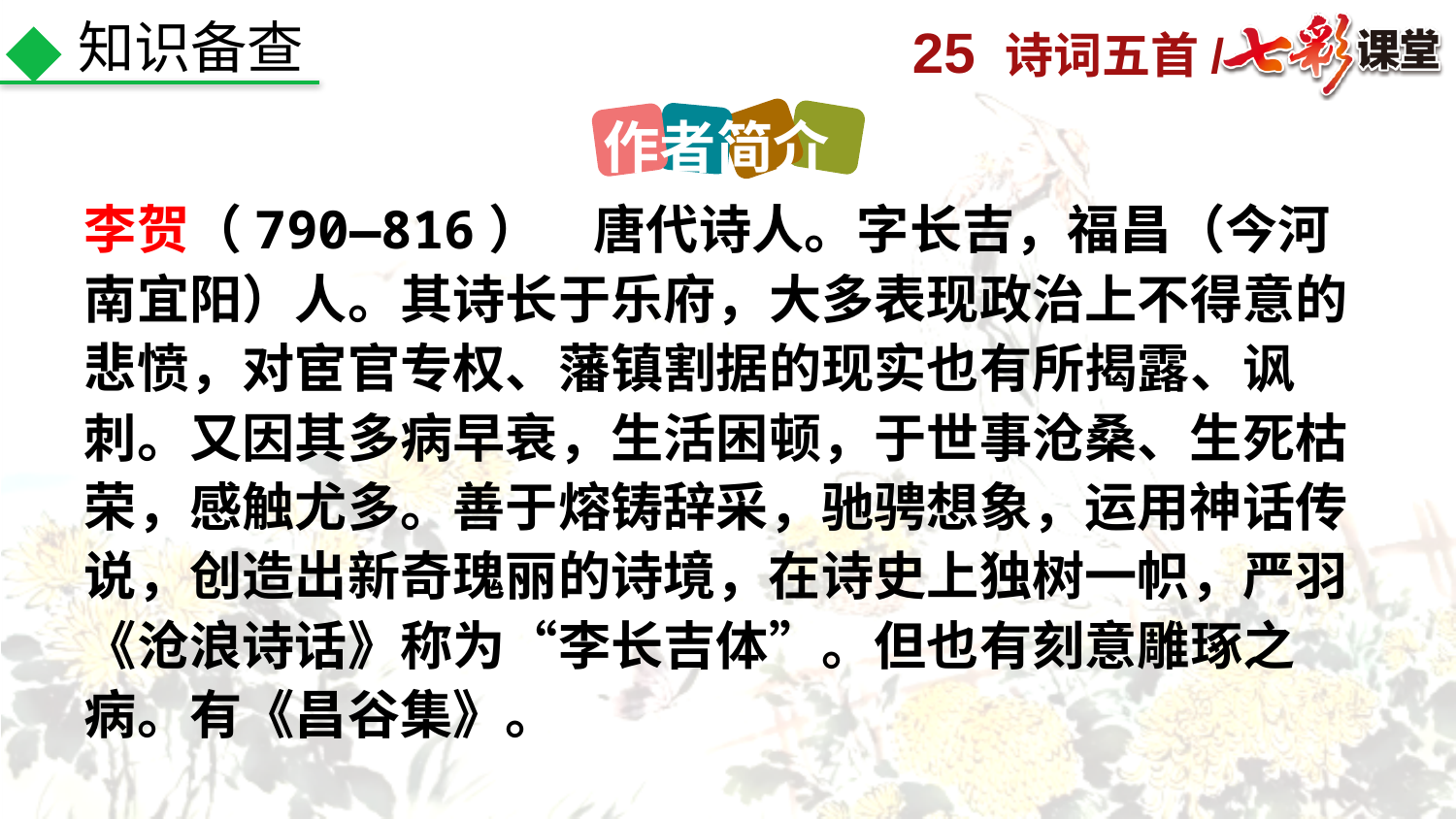

知识备查

作者简介

李贺（790—816）　唐代诗人。字长吉，福昌（今河南宜阳）人。其诗长于乐府，大多表现政治上不得意的悲愤，对宦官专权、藩镇割据的现实也有所揭露、讽刺。又因其多病早衰，生活困顿，于世事沧桑、生死枯荣，感触尤多。善于熔铸辞采，驰骋想象，运用神话传说，创造出新奇瑰丽的诗境，在诗史上独树一帜，严羽《沧浪诗话》称为“李长吉体”。但也有刻意雕琢之病。有《昌谷集》。